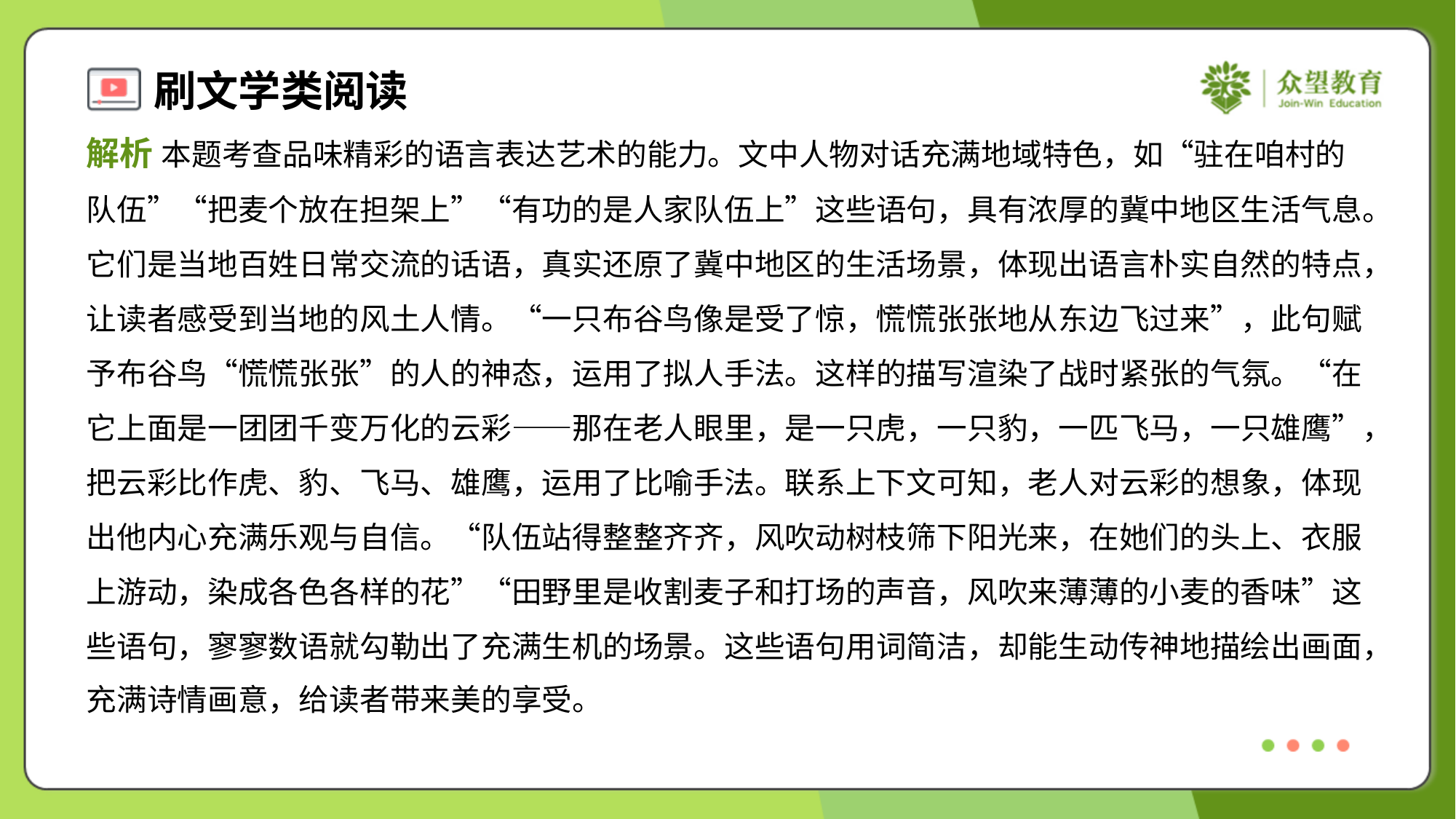

解析 本题考查品味精彩的语言表达艺术的能力。文中人物对话充满地域特色，如“驻在咱村的
队伍”“把麦个放在担架上”“有功的是人家队伍上”这些语句，具有浓厚的冀中地区生活气息。
它们是当地百姓日常交流的话语，真实还原了冀中地区的生活场景，体现出语言朴实自然的特点，
让读者感受到当地的风土人情。“一只布谷鸟像是受了惊，慌慌张张地从东边飞过来”，此句赋
予布谷鸟“慌慌张张”的人的神态，运用了拟人手法。这样的描写渲染了战时紧张的气氛。“在
它上面是一团团千变万化的云彩——那在老人眼里，是一只虎，一只豹，一匹飞马，一只雄鹰”，
把云彩比作虎、豹、飞马、雄鹰，运用了比喻手法。联系上下文可知，老人对云彩的想象，体现
出他内心充满乐观与自信。“队伍站得整整齐齐，风吹动树枝筛下阳光来，在她们的头上、衣服
上游动，染成各色各样的花”“田野里是收割麦子和打场的声音，风吹来薄薄的小麦的香味”这
些语句，寥寥数语就勾勒出了充满生机的场景。这些语句用词简洁，却能生动传神地描绘出画面，
充满诗情画意，给读者带来美的享受。